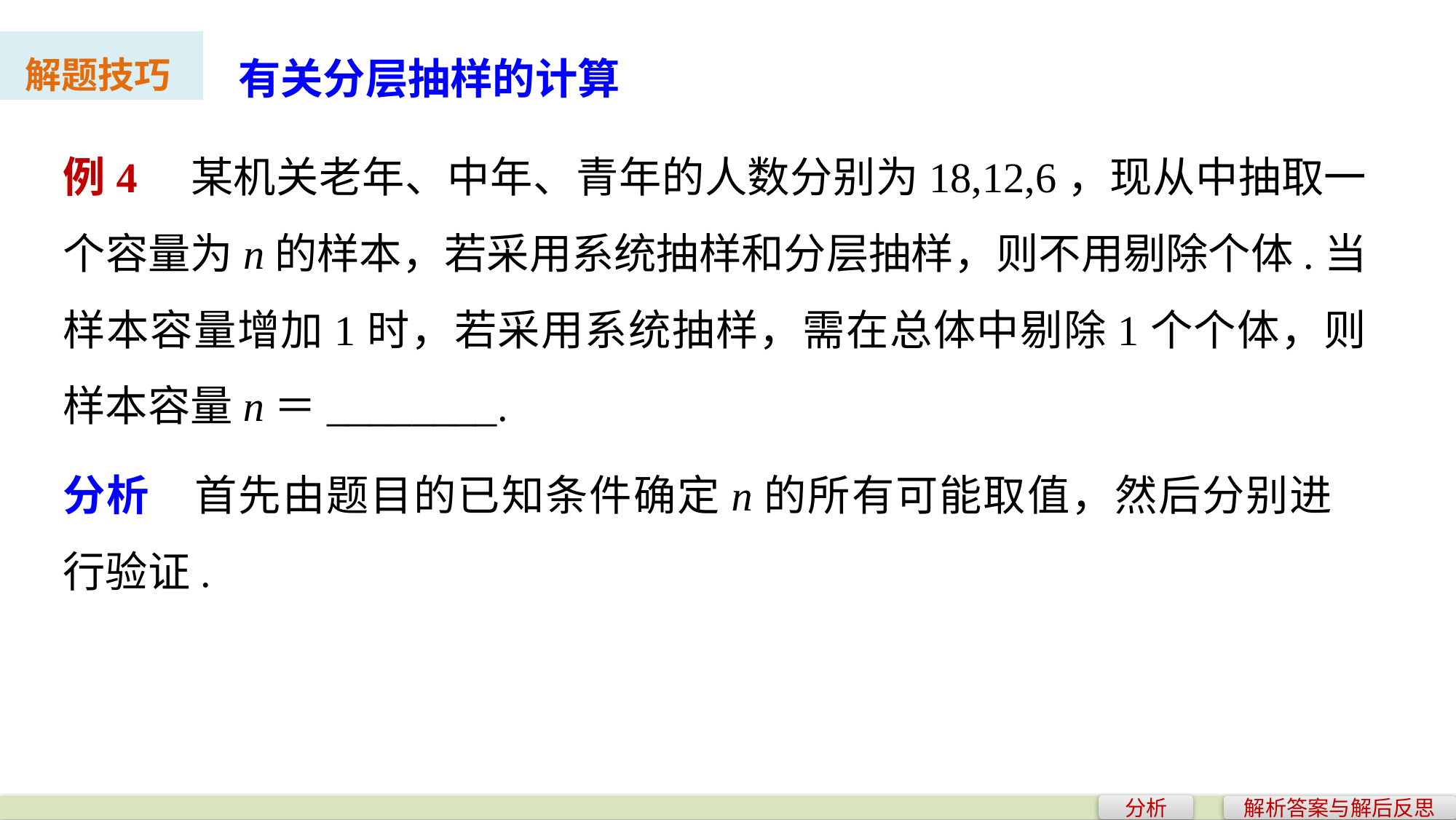

有关分层抽样的计算

解题技巧
例4　某机关老年、中年、青年的人数分别为18,12,6，现从中抽取一个容量为n的样本，若采用系统抽样和分层抽样，则不用剔除个体.当样本容量增加1时，若采用系统抽样，需在总体中剔除1个个体，则样本容量n＝________.
分析　首先由题目的已知条件确定n的所有可能取值，然后分别进行验证.
分析
解析答案与解后反思